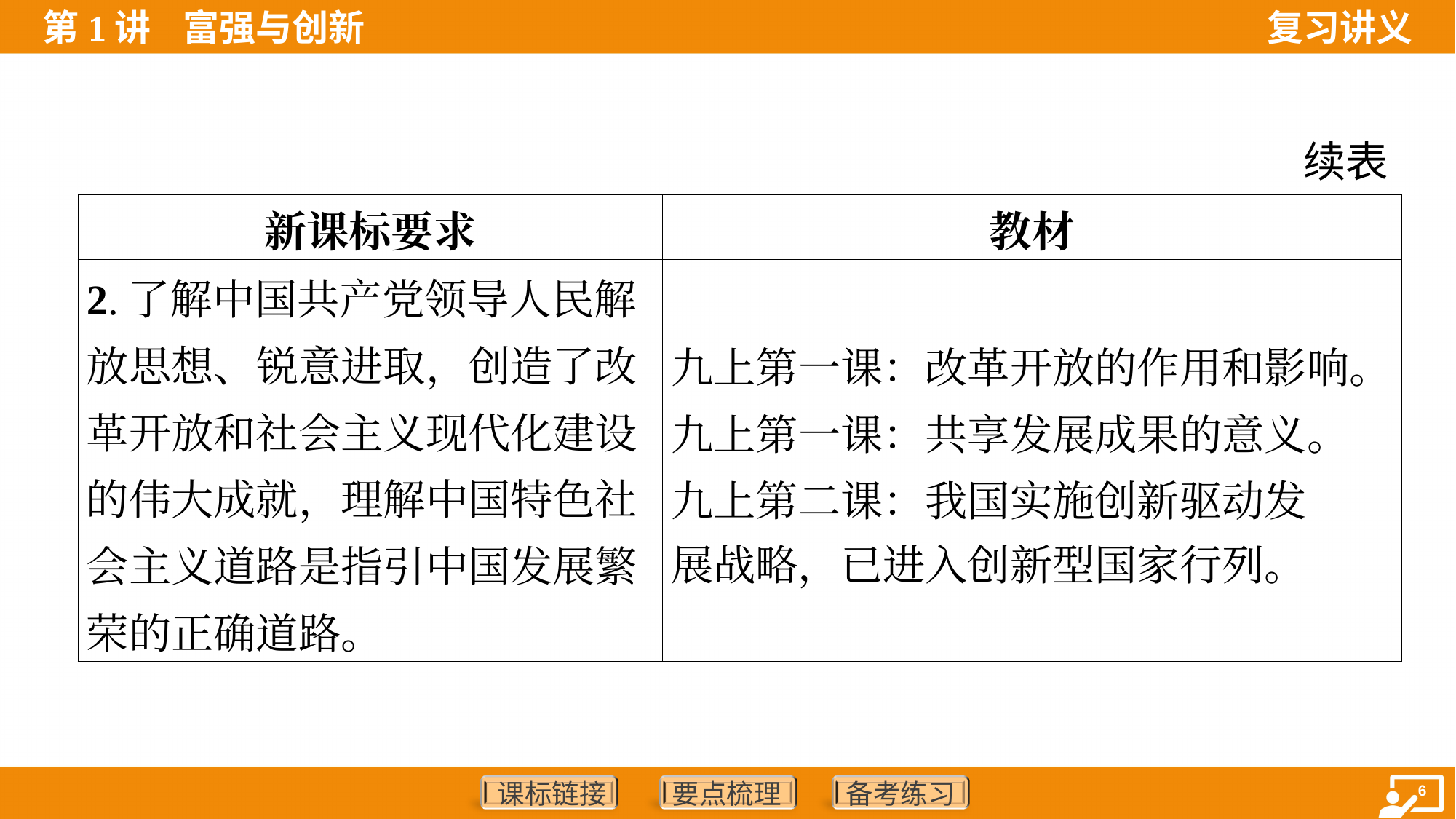

续表
| 新课标要求 | 教材 |
| --- | --- |
| 2.了解中国共产党领导人民解放思想、锐意进取，创造了改革开放和社会主义现代化建设的伟大成就，理解中国特色社会主义道路是指引中国发展繁荣的正确道路。 | 九上第一课：改革开放的作用和影响。 九上第一课：共享发展成果的意义。 九上第二课：我国实施创新驱动发 展战略，已进入创新型国家行列。 |